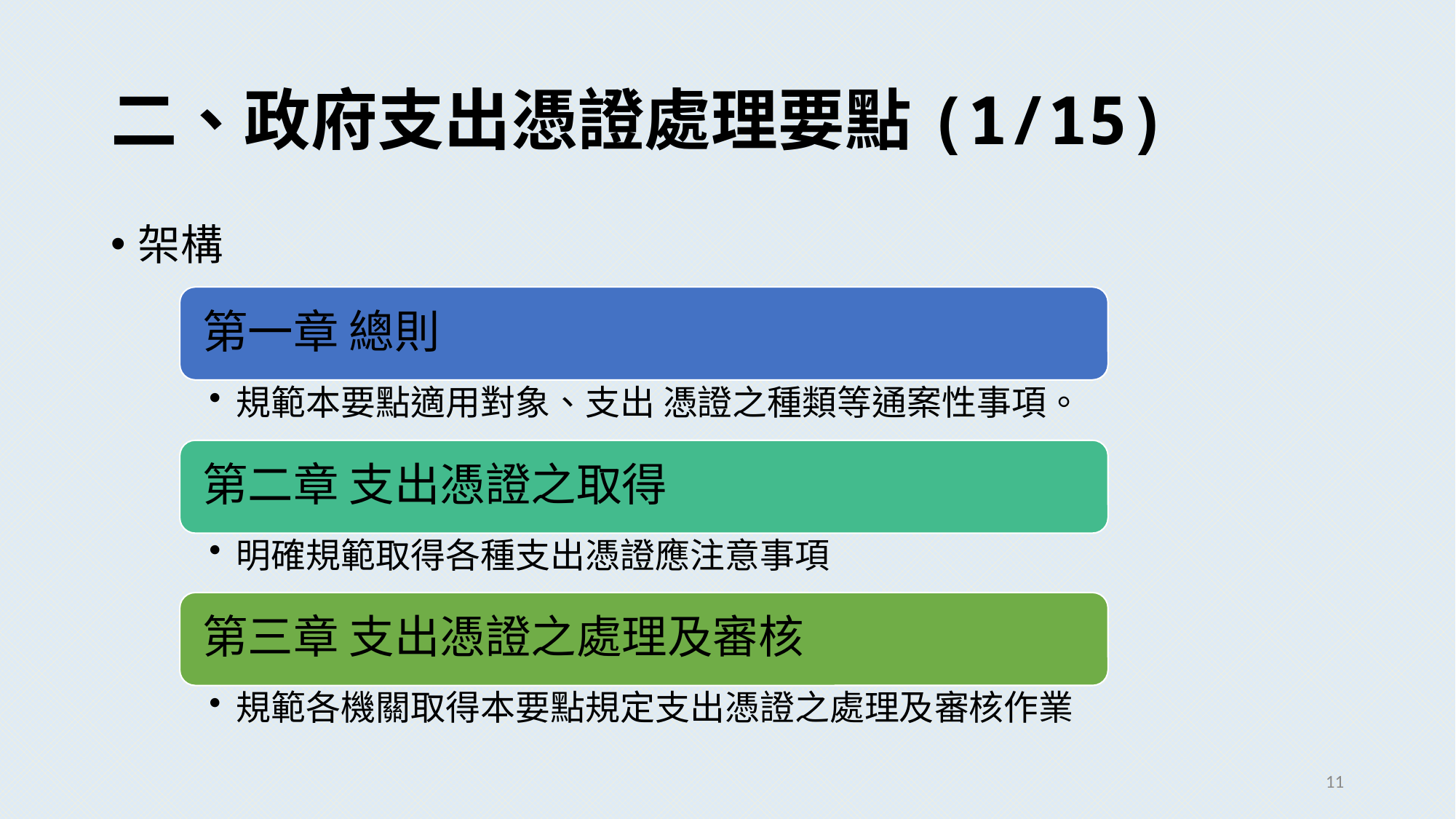

# 二、政府支出憑證處理要點(1/15)
架構

第一章 總則
規範本要點適用對象、支出 憑證之種類等通案性事項。
第二章 支出憑證之取得
明確規範取得各種支出憑證應注意事項
第三章 支出憑證之處理及審核
規範各機關取得本要點規定支出憑證之處理及審核作業
11